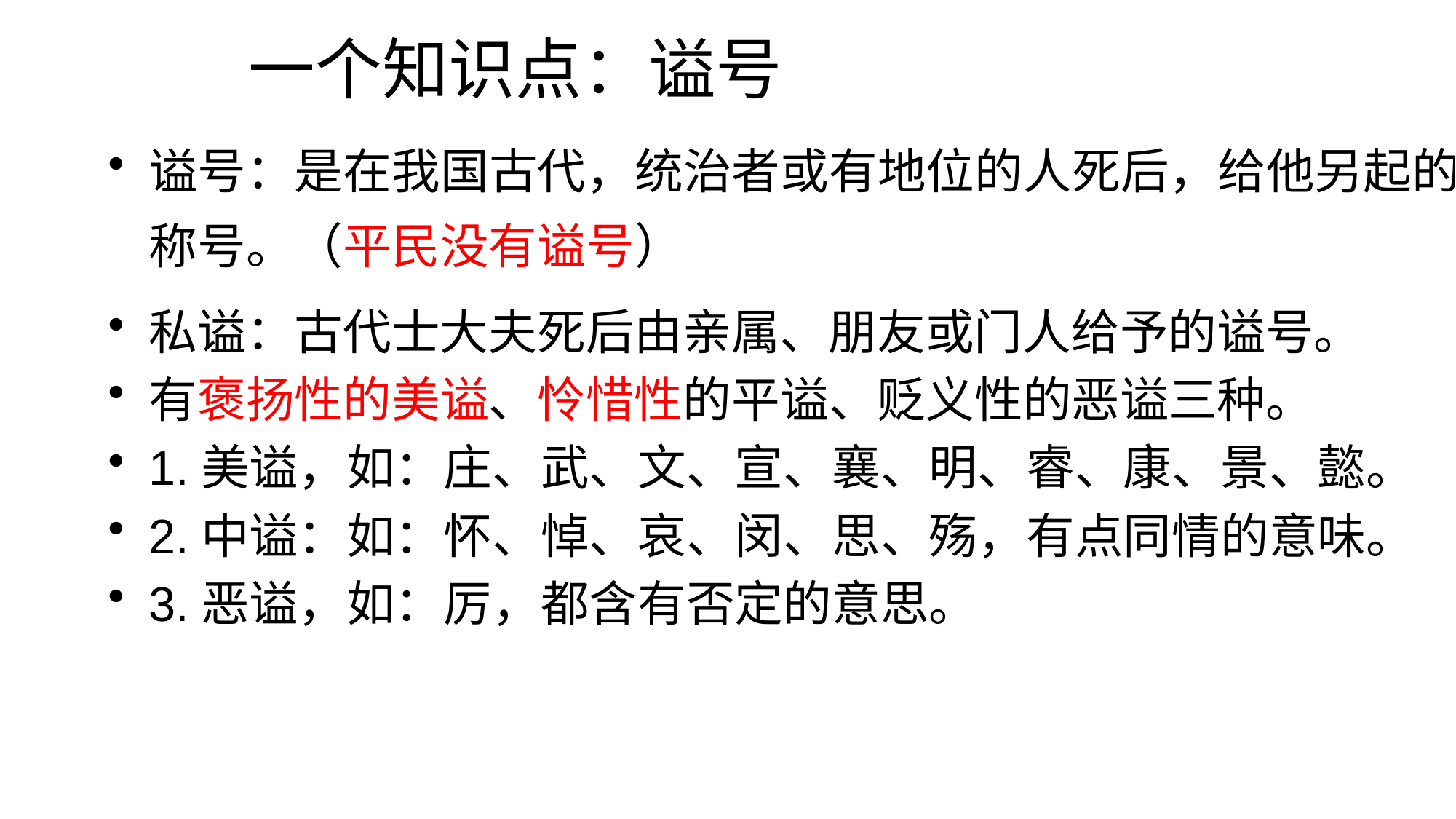

# 一个知识点：谥号
谥号：是在我国古代，统治者或有地位的人死后，给他另起的称号。（平民没有谥号）
私谥：古代士大夫死后由亲属、朋友或门人给予的谥号。
有褒扬性的美谥、怜惜性的平谥、贬义性的恶谥三种。
1.美谥，如：庄、武、文、宣、襄、明、睿、康、景、懿。
2.中谥：如：怀、悼、哀、闵、思、殇，有点同情的意味。
3.恶谥，如：厉，都含有否定的意思。